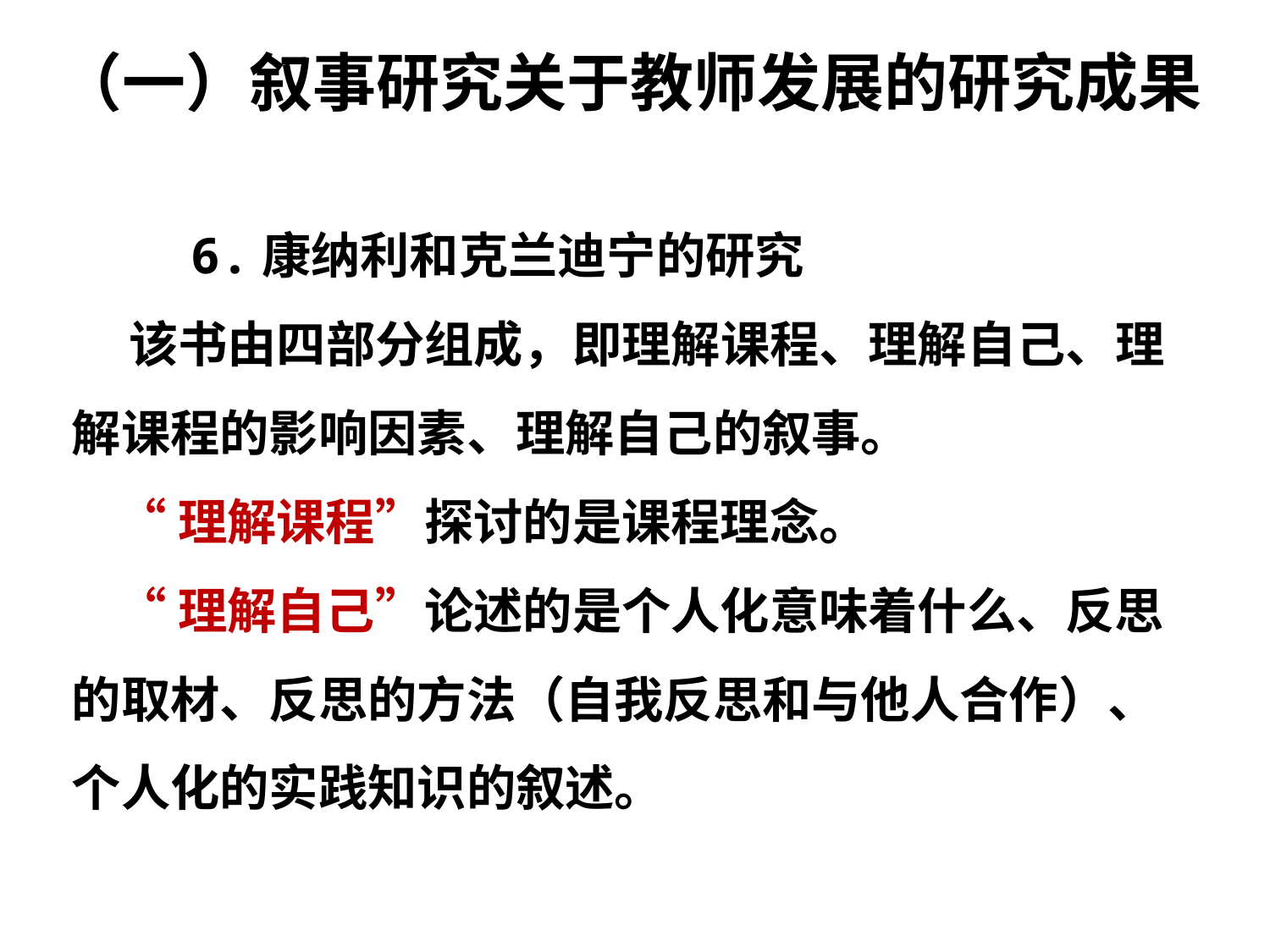

（一）叙事研究关于教师发展的研究成果
    6.康纳利和克兰迪宁的研究
    该书由四部分组成，即理解课程、理解自己、理解课程的影响因素、理解自己的叙事。
    “理解课程”探讨的是课程理念。
    “理解自己”论述的是个人化意味着什么、反思的取材、反思的方法（自我反思和与他人合作）、个人化的实践知识的叙述。